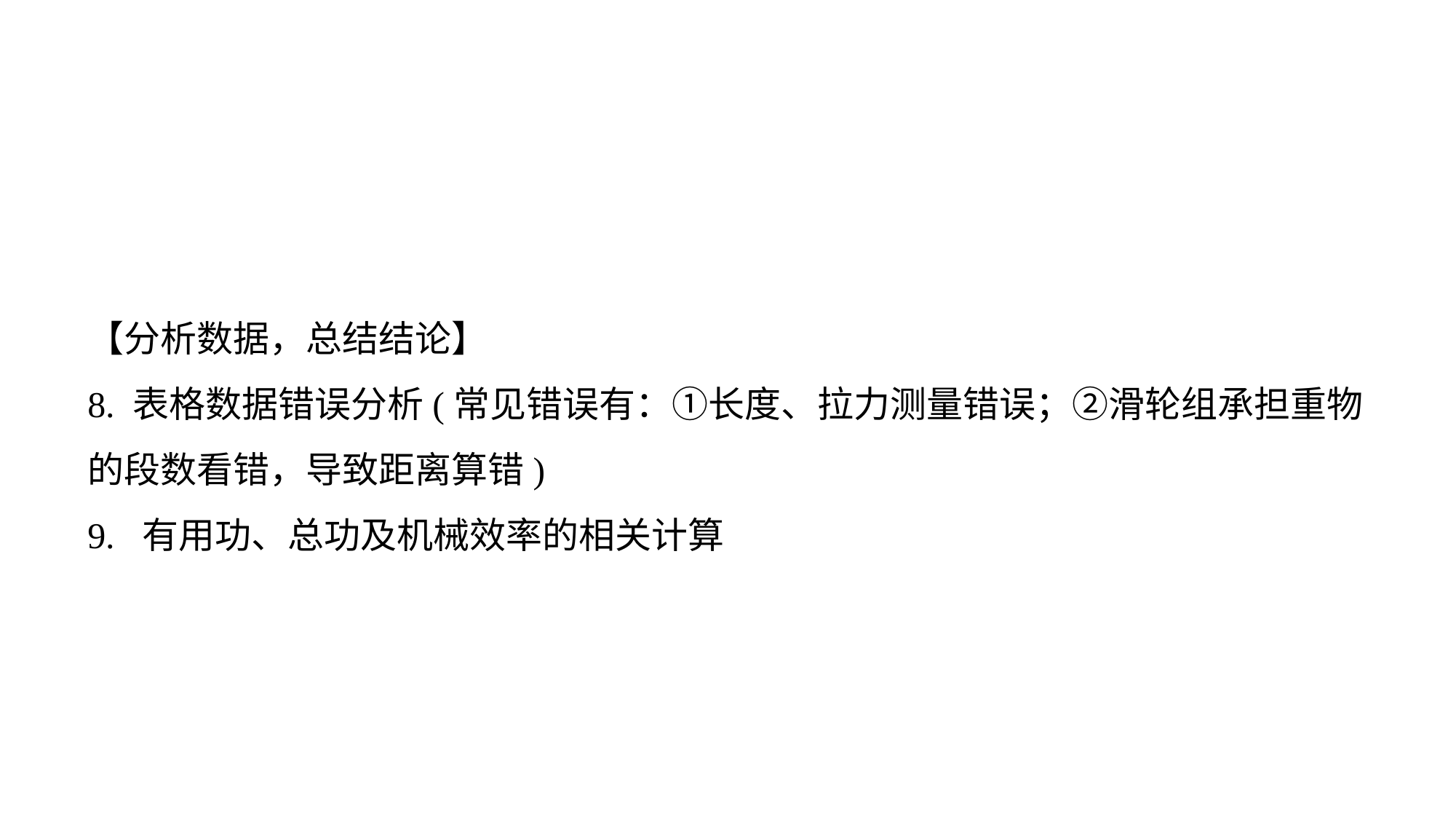

【分析数据，总结结论】
8. 表格数据错误分析(常见错误有：①长度、拉力测量错误；②滑轮组承担重物的段数看错，导致距离算错)9.  有用功、总功及机械效率的相关计算